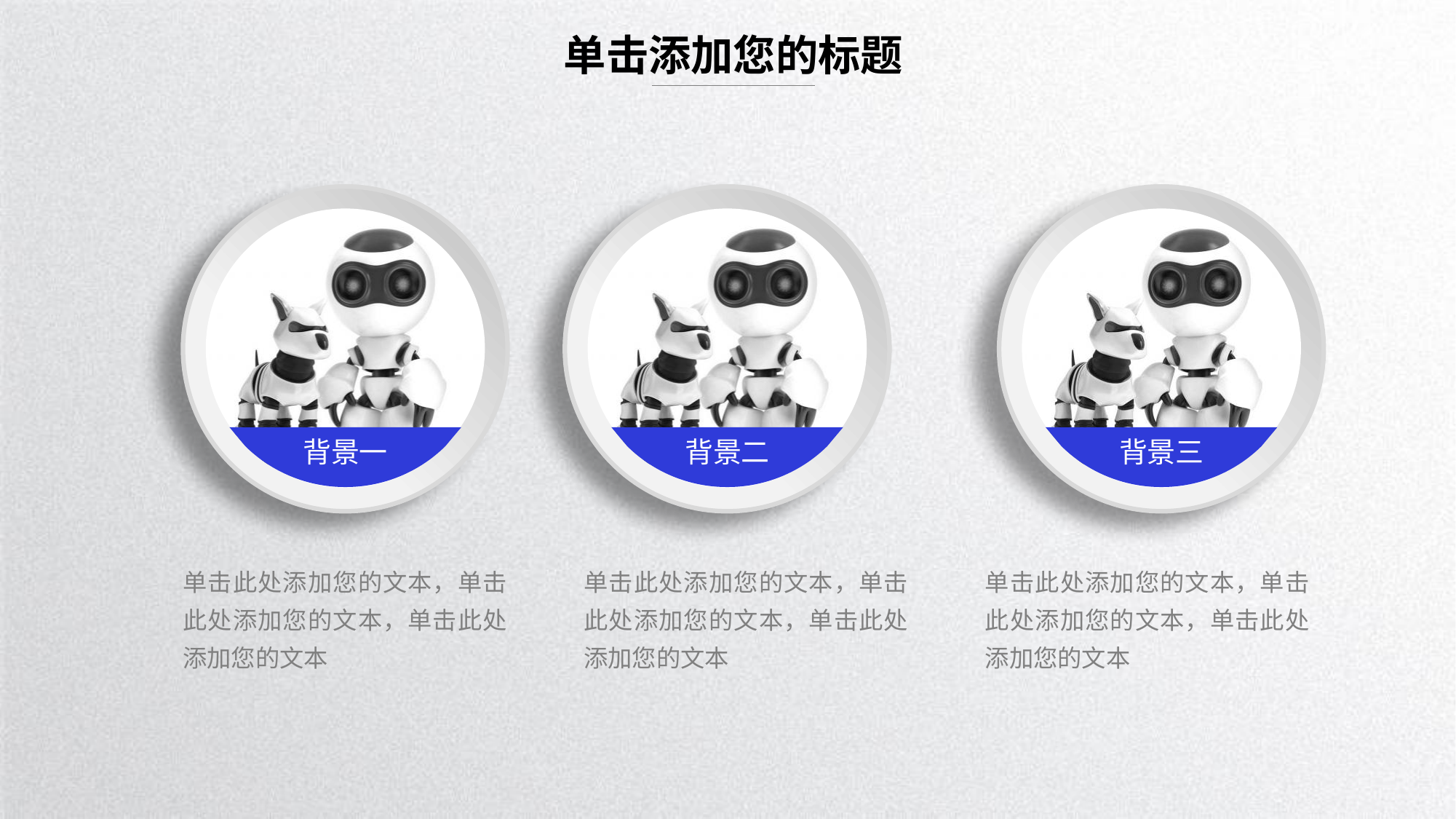

单击添加您的标题

背景一

背景二

背景三
单击此处添加您的文本，单击此处添加您的文本，单击此处添加您的文本
单击此处添加您的文本，单击此处添加您的文本，单击此处添加您的文本
单击此处添加您的文本，单击此处添加您的文本，单击此处添加您的文本